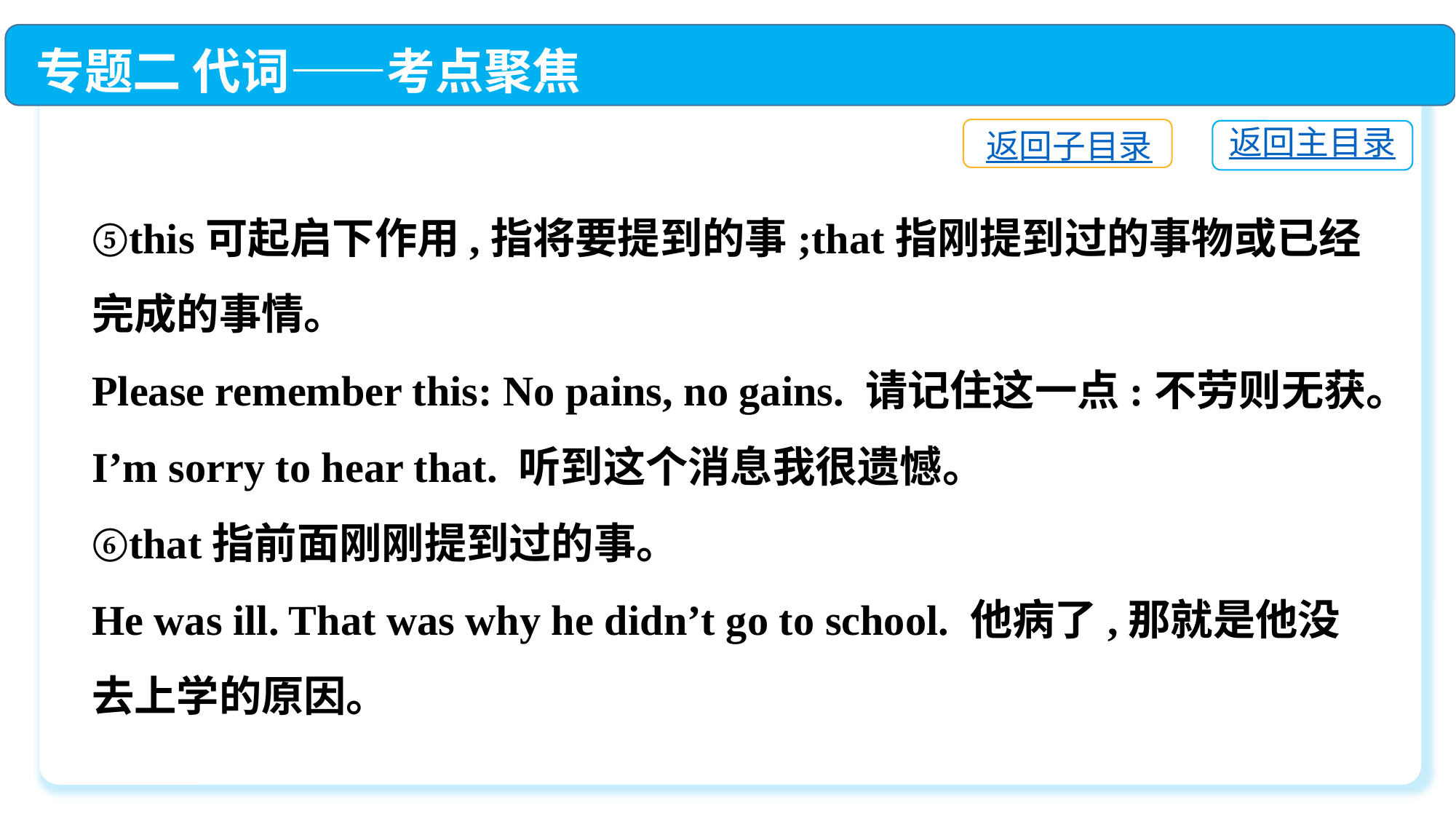

专题二 代词——考点聚焦

返回子目录
返回主目录
⑤this可起启下作用,指将要提到的事;that指刚提到过的事物或已经完成的事情。
Please remember this: No pains, no gains. 请记住这一点:不劳则无获。
I’m sorry to hear that. 听到这个消息我很遗憾。
⑥that指前面刚刚提到过的事。
He was ill. That was why he didn’t go to school. 他病了,那就是他没去上学的原因。